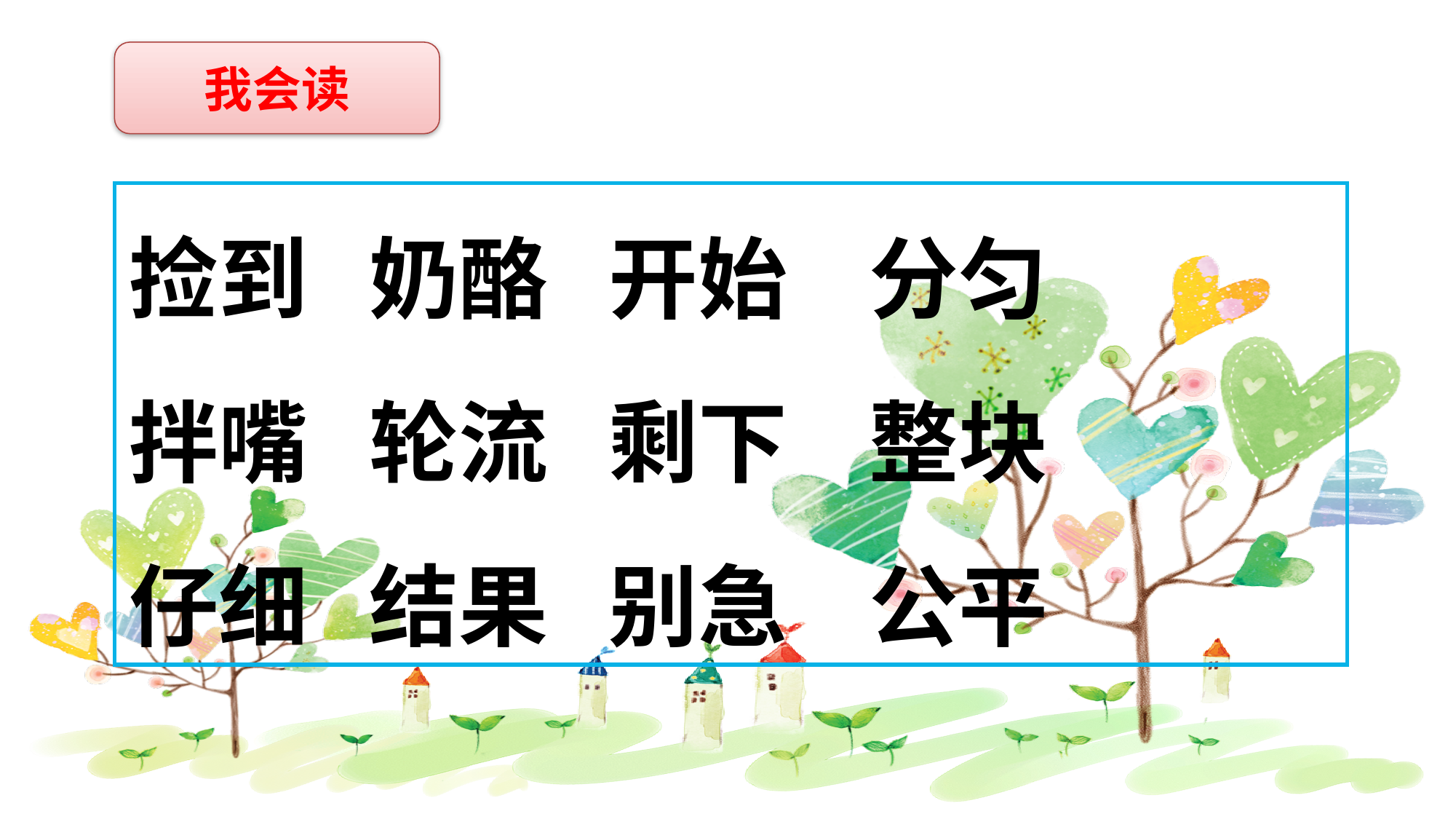

我会读
捡到   奶酪   开始    分匀
拌嘴   轮流   剩下    整块
仔细   结果   别急    公平